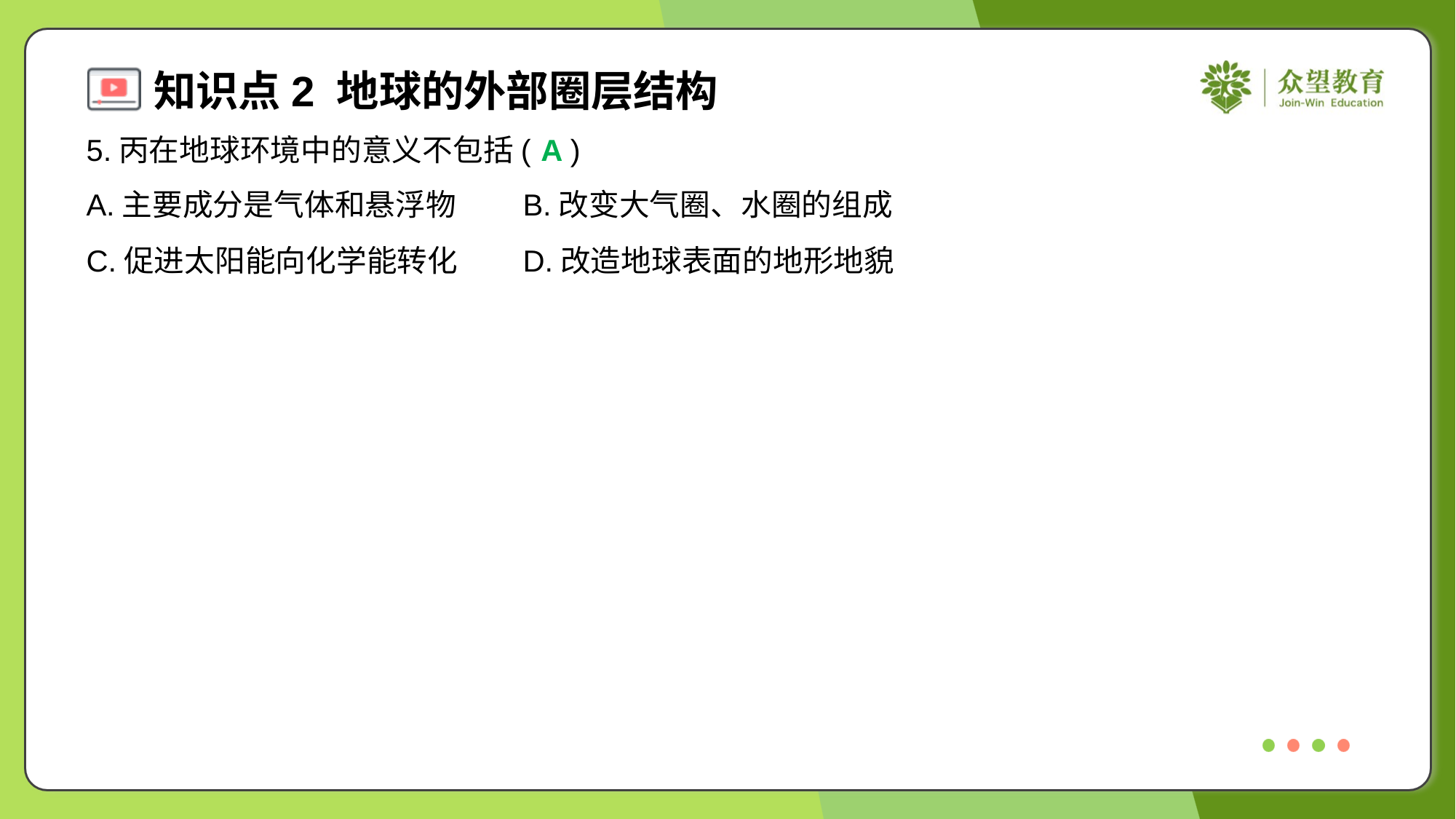

5.丙在地球环境中的意义不包括(     )
A
A.主要成分是气体和悬浮物	B.改变大气圈、水圈的组成
C.促进太阳能向化学能转化	D.改造地球表面的地形地貌